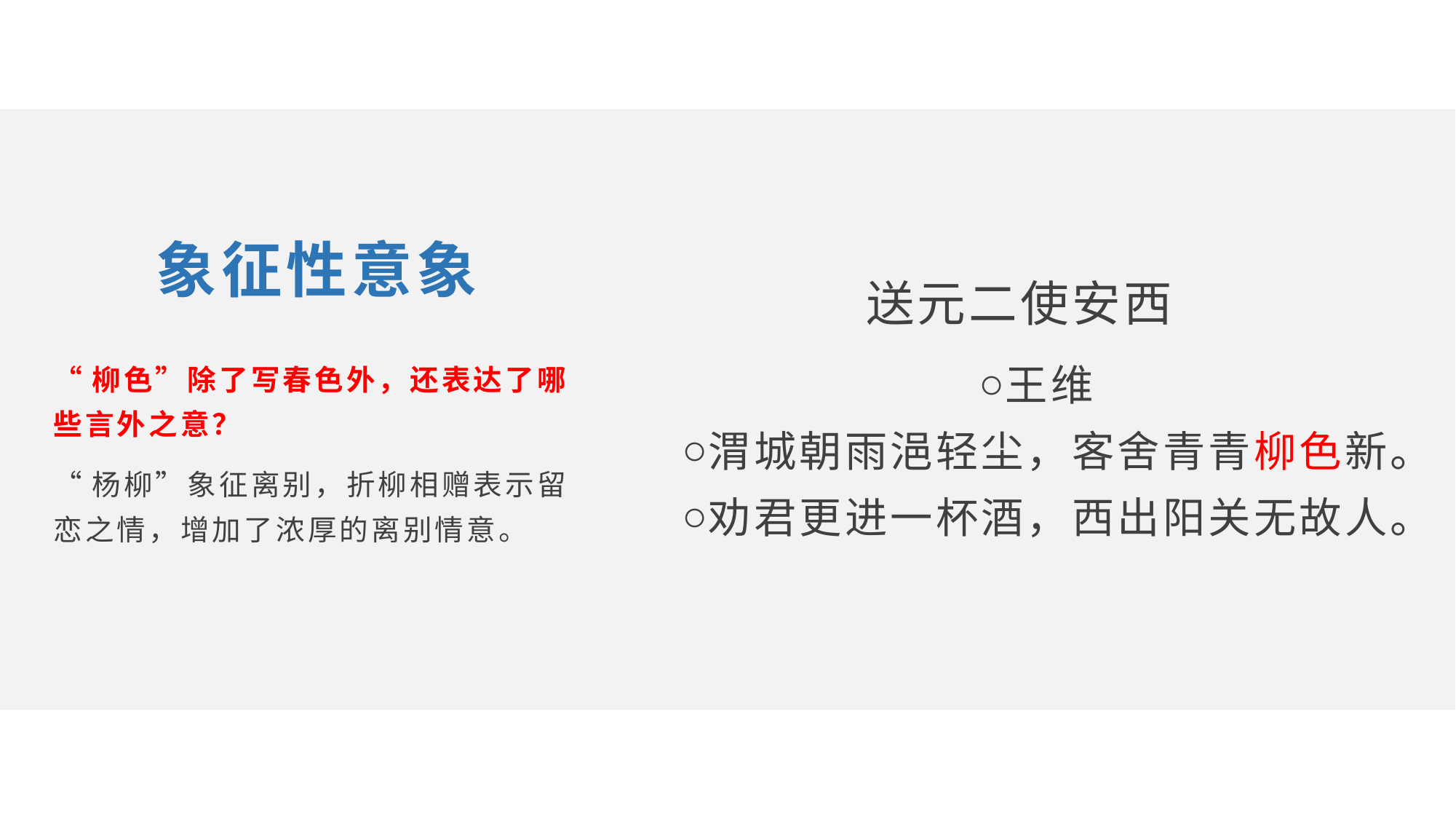

送元二使安西
王维
渭城朝雨浥轻尘，客舍青青柳色新。
劝君更进一杯酒，西出阳关无故人。
象征性意象
“柳色”除了写春色外，还表达了哪些言外之意？
“杨柳”象征离别，折柳相赠表示留恋之情，增加了浓厚的离别情意。